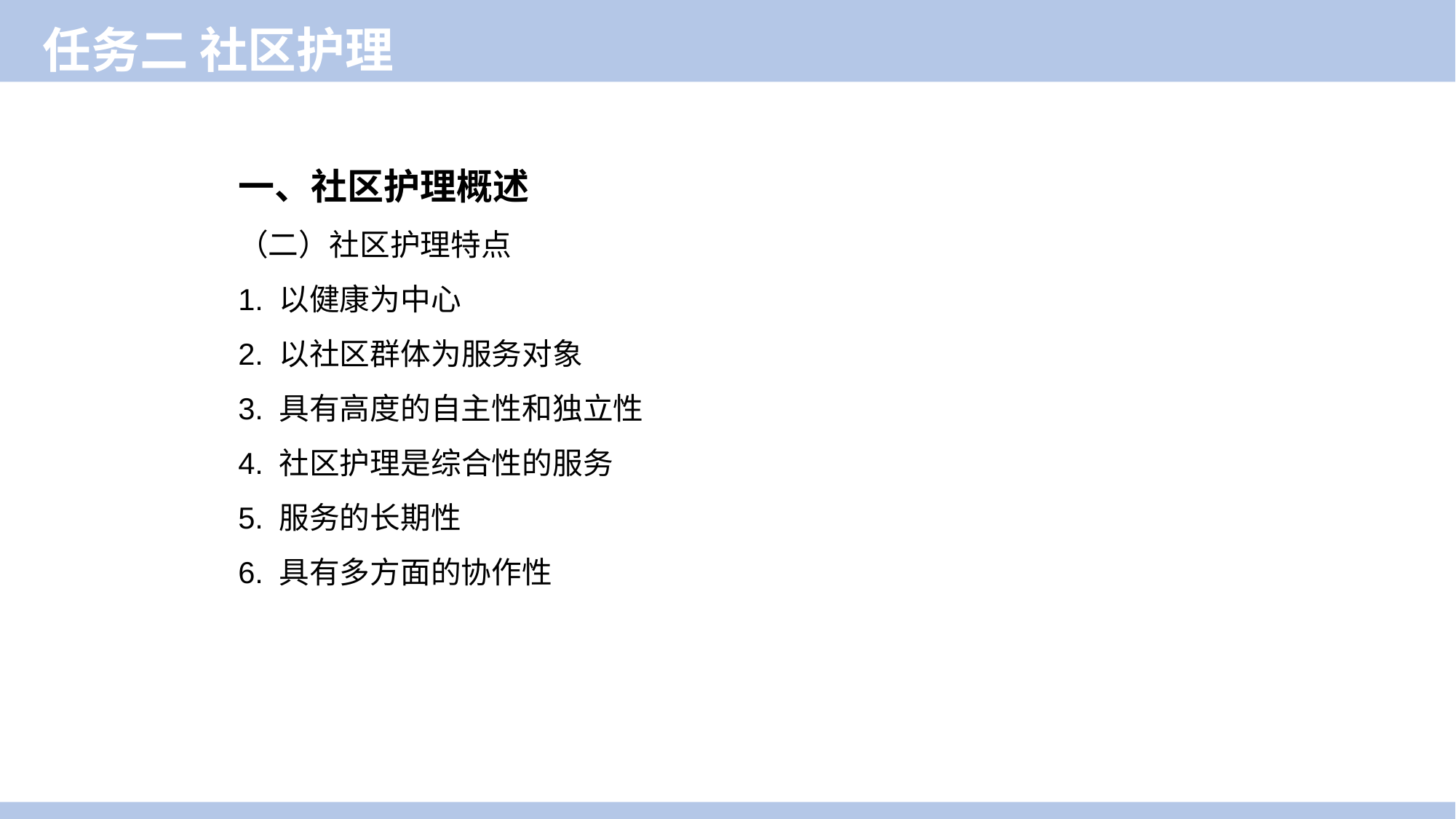

任务二 社区护理
一、社区护理概述
（二）社区护理特点
1. 以健康为中心
2. 以社区群体为服务对象
3. 具有高度的自主性和独立性
4. 社区护理是综合性的服务
5. 服务的长期性
6. 具有多方面的协作性